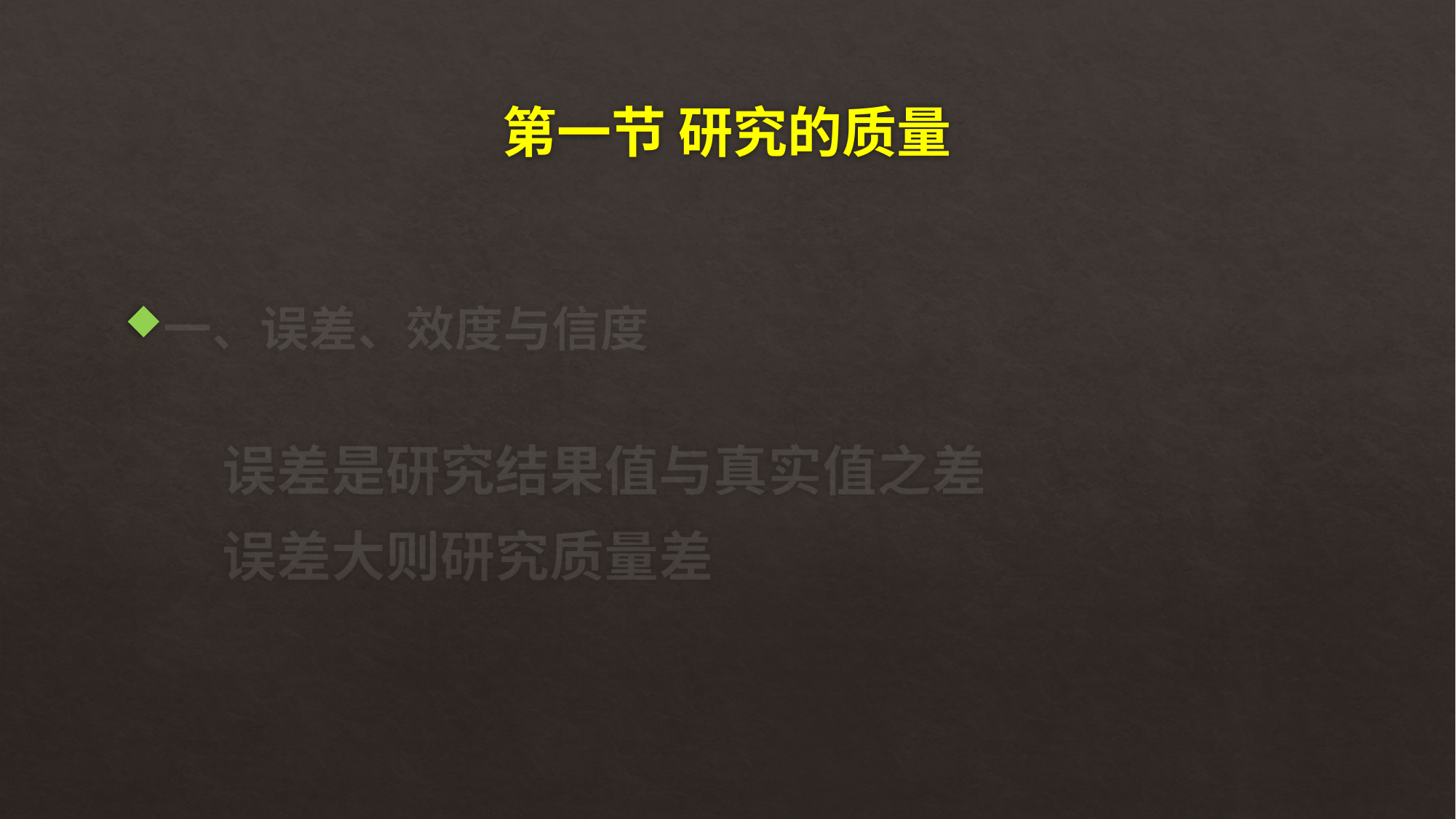

# 第一节 研究的质量
一、误差、效度与信度

误差是研究结果值与真实值之差
误差大则研究质量差